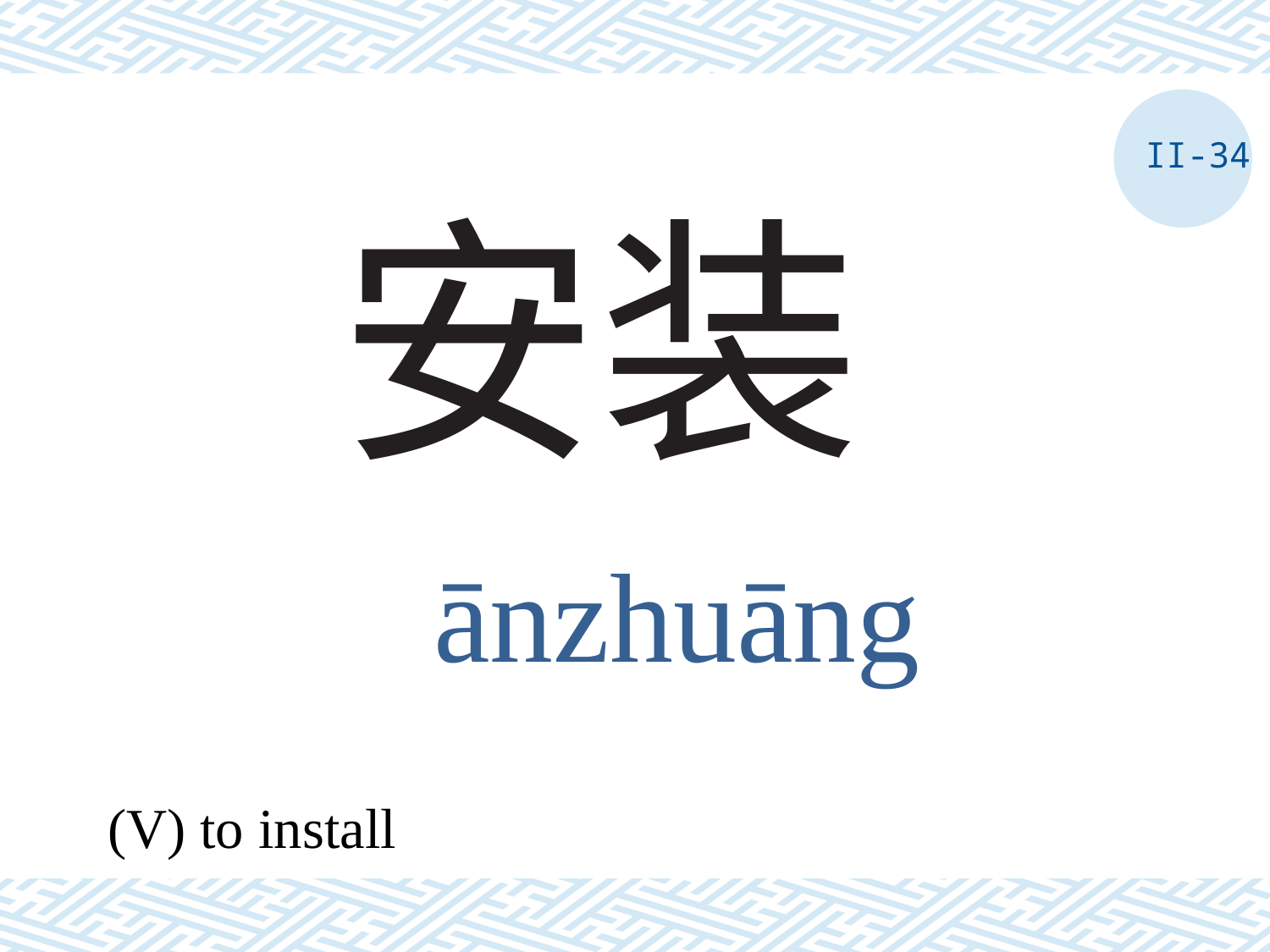

II-34

# 安装
ānzhuāng
(V) to install